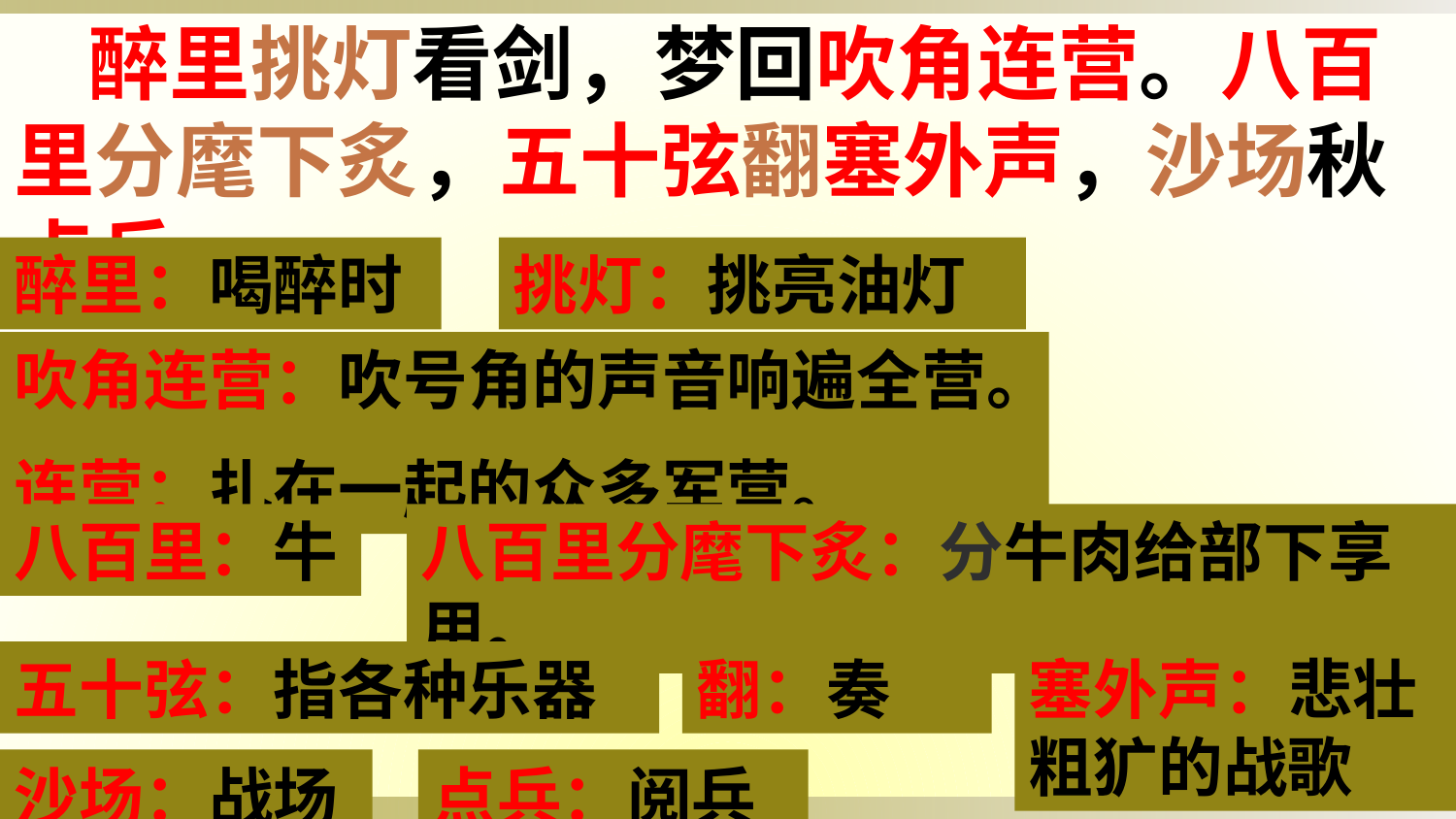

醉里挑灯看剑，梦回吹角连营。八百里分麾下炙，五十弦翻塞外声，沙场秋点兵。
醉里：喝醉时
挑灯：挑亮油灯
吹角连营：吹号角的声音响遍全营。
连营：扎在一起的众多军营。
八百里分麾下炙：分牛肉给部下享用。
八百里：牛
五十弦：指各种乐器
翻：奏
塞外声：悲壮粗犷的战歌
沙场：战场
点兵：阅兵